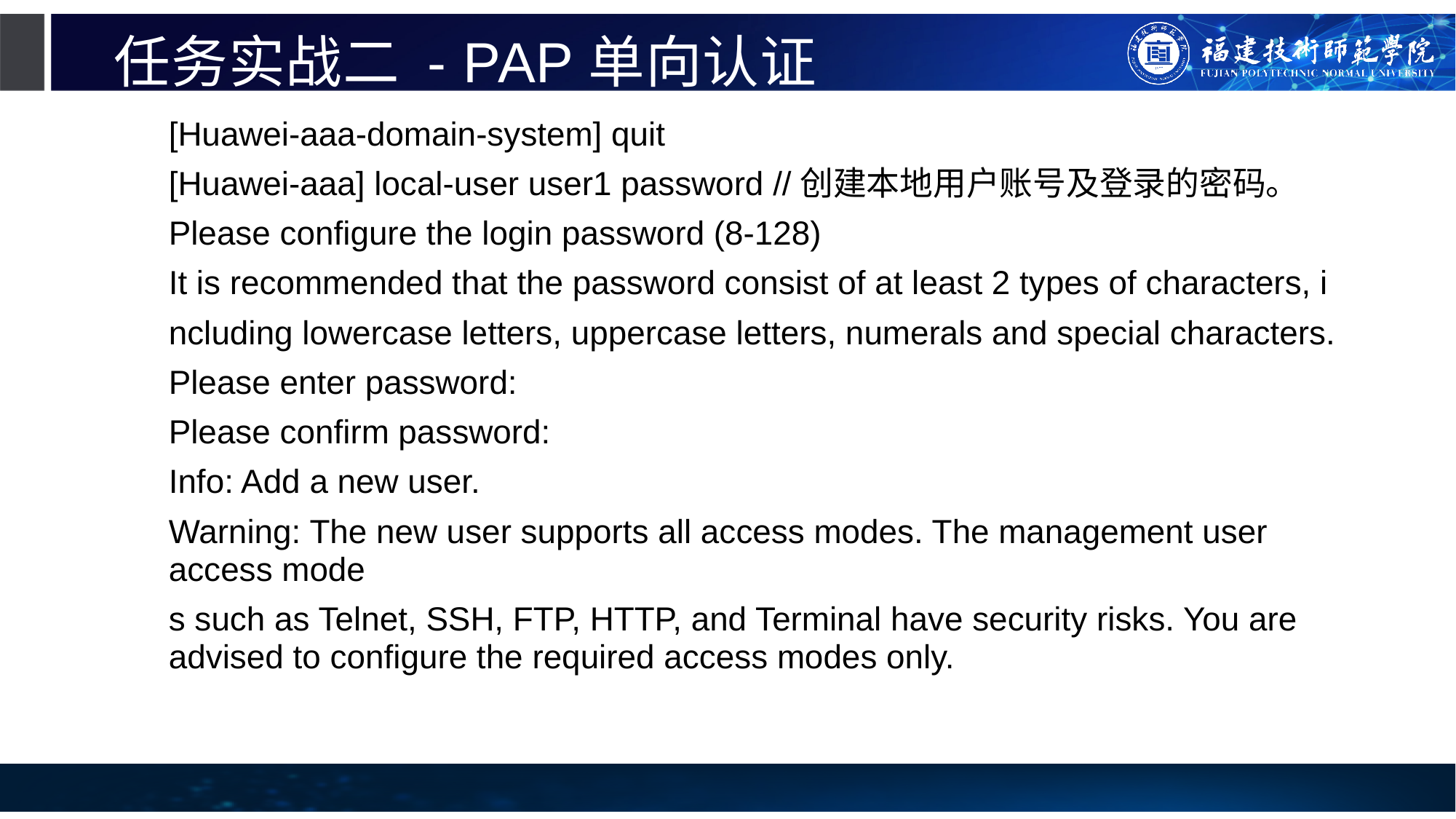

# 任务实战二 - PAP单向认证
[Huawei-aaa-domain-system] quit
[Huawei-aaa] local-user user1 password //创建本地用户账号及登录的密码。
Please configure the login password (8-128)
It is recommended that the password consist of at least 2 types of characters, i
ncluding lowercase letters, uppercase letters, numerals and special characters.
Please enter password:
Please confirm password:
Info: Add a new user.
Warning: The new user supports all access modes. The management user access mode
s such as Telnet, SSH, FTP, HTTP, and Terminal have security risks. You are advised to configure the required access modes only.